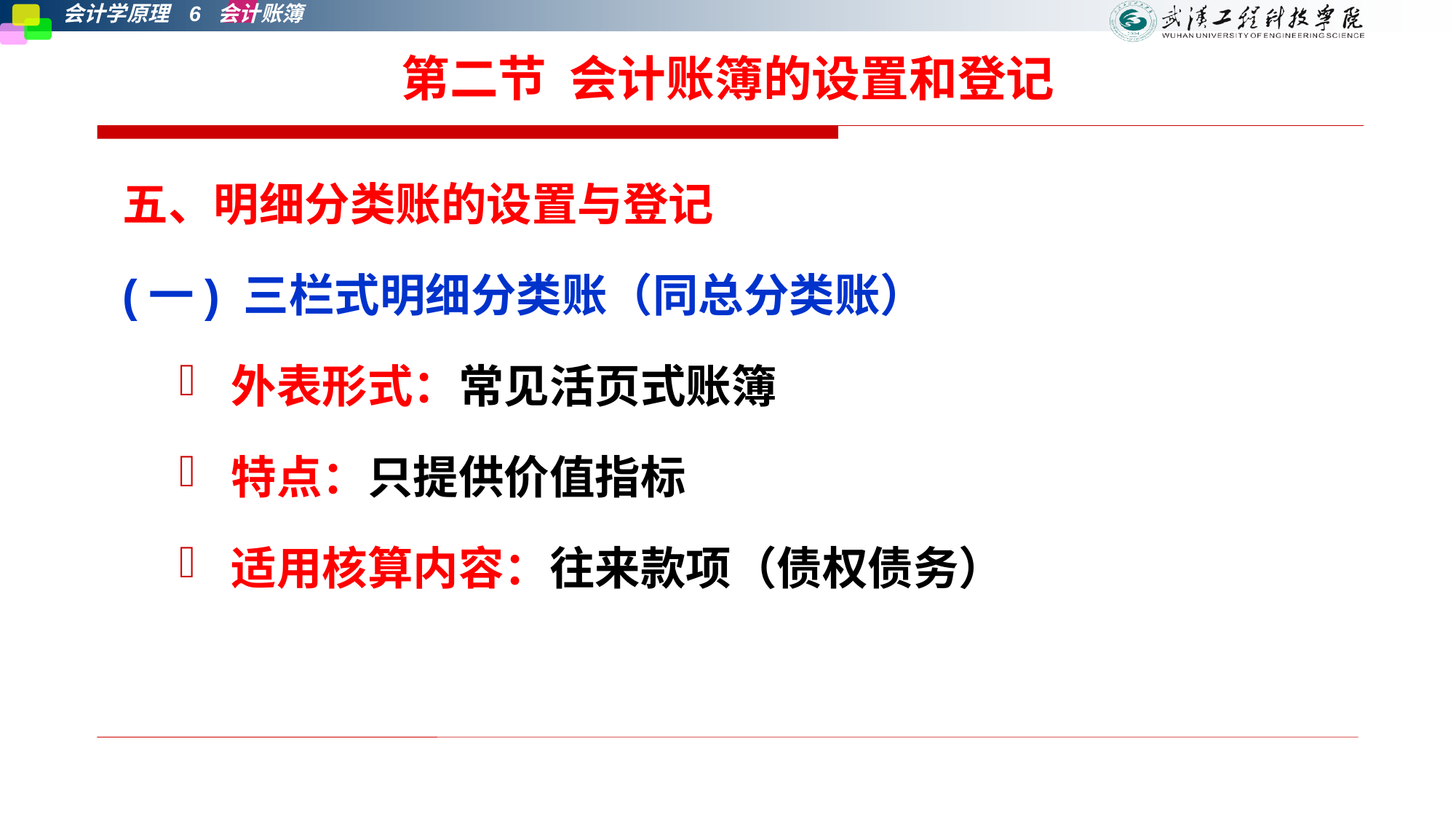

# 第二节  会计账簿的设置和登记
五、明细分类账的设置与登记
(一) 三栏式明细分类账（同总分类账）
外表形式：常见活页式账簿
特点：只提供价值指标
适用核算内容：往来款项（债权债务）